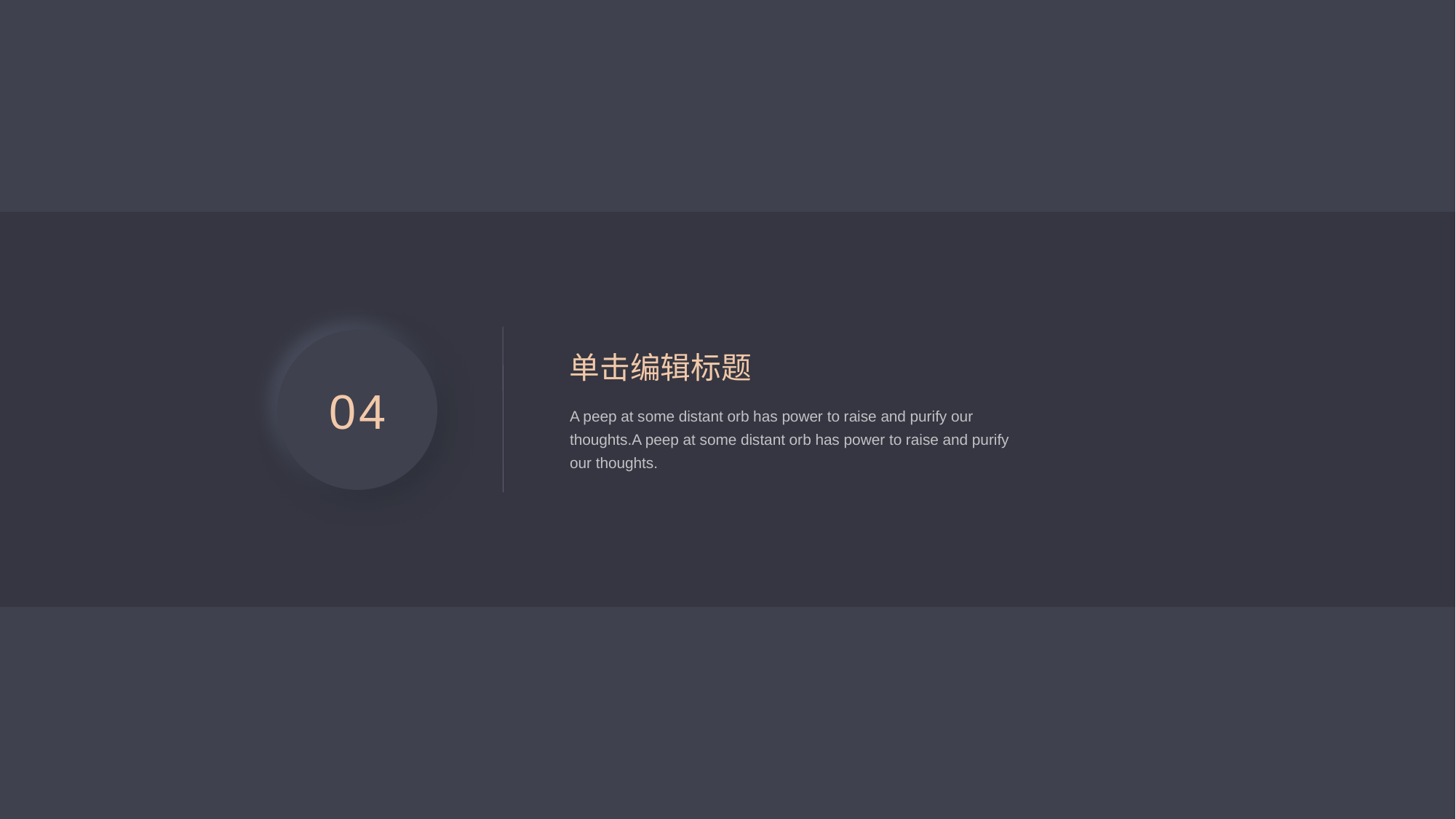

单击编辑标题
04
A peep at some distant orb has power to raise and purify our thoughts.A peep at some distant orb has power to raise and purify our thoughts.